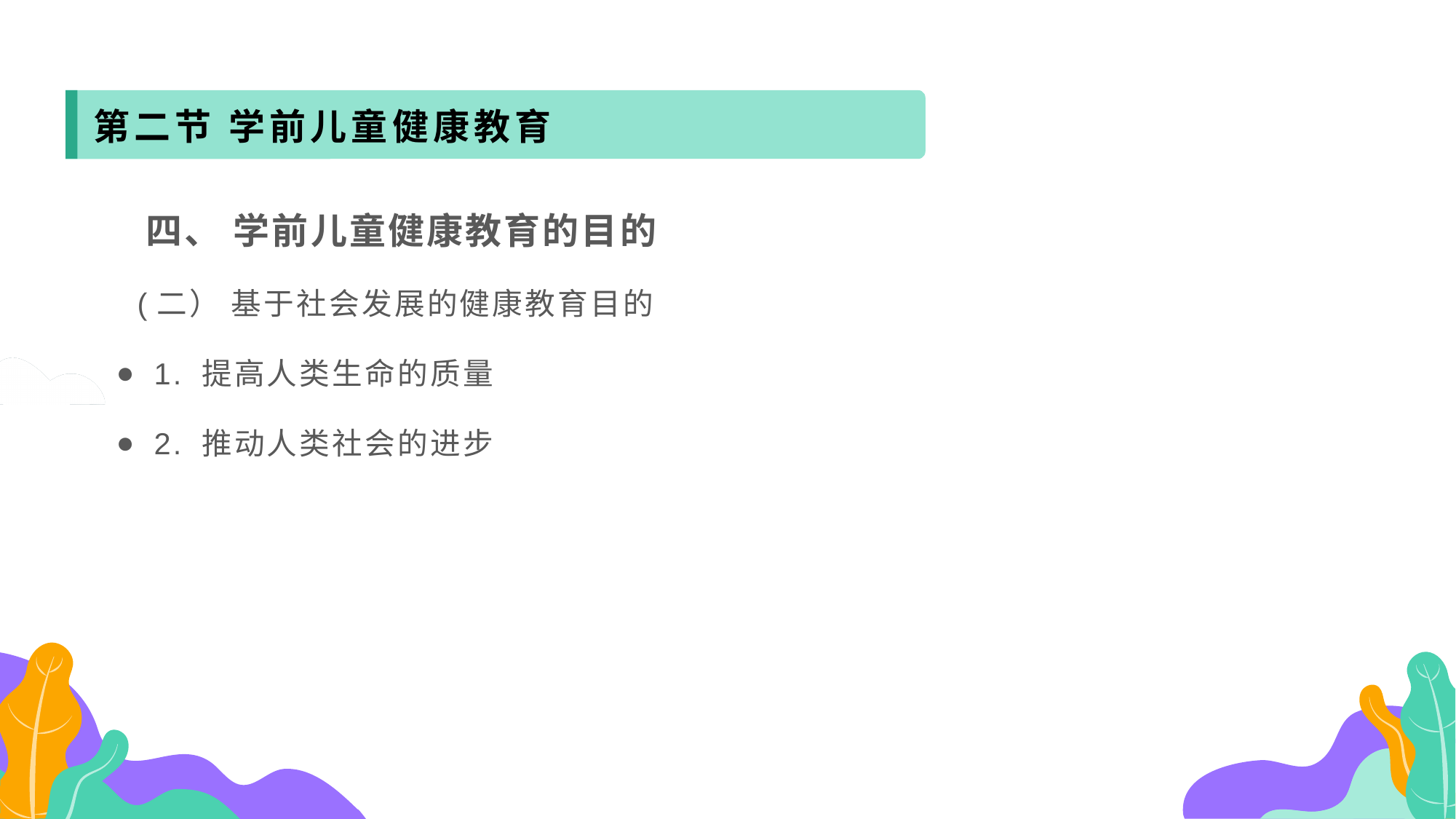

第二节 学前儿童健康教育
  四、 学前儿童健康教育的目的
  (二） 基于社会发展的健康教育目的
 1. 提高人类生命的质量
 2. 推动人类社会的进步